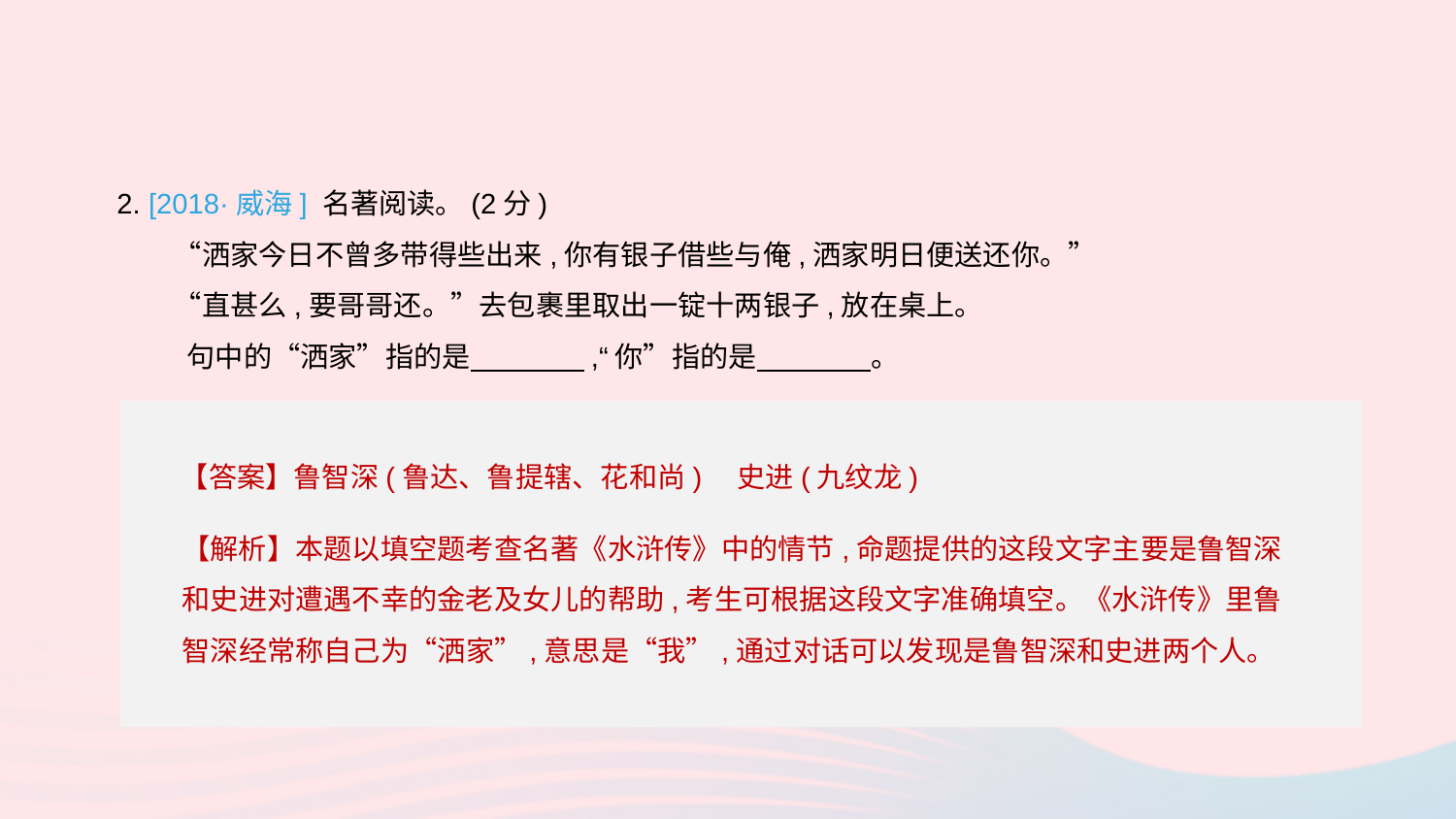

2. [2018·威海] 名著阅读。(2分)
　　“洒家今日不曾多带得些出来,你有银子借些与俺,洒家明日便送还你。”
　　“直甚么,要哥哥还。”去包裹里取出一锭十两银子,放在桌上。
          句中的“洒家”指的是　　　　,“你”指的是　　　　。

【答案】鲁智深(鲁达、鲁提辖、花和尚)　史进(九纹龙)
【解析】本题以填空题考查名著《水浒传》中的情节,命题提供的这段文字主要是鲁智深和史进对遭遇不幸的金老及女儿的帮助,考生可根据这段文字准确填空。《水浒传》里鲁智深经常称自己为“洒家”,意思是“我”,通过对话可以发现是鲁智深和史进两个人。